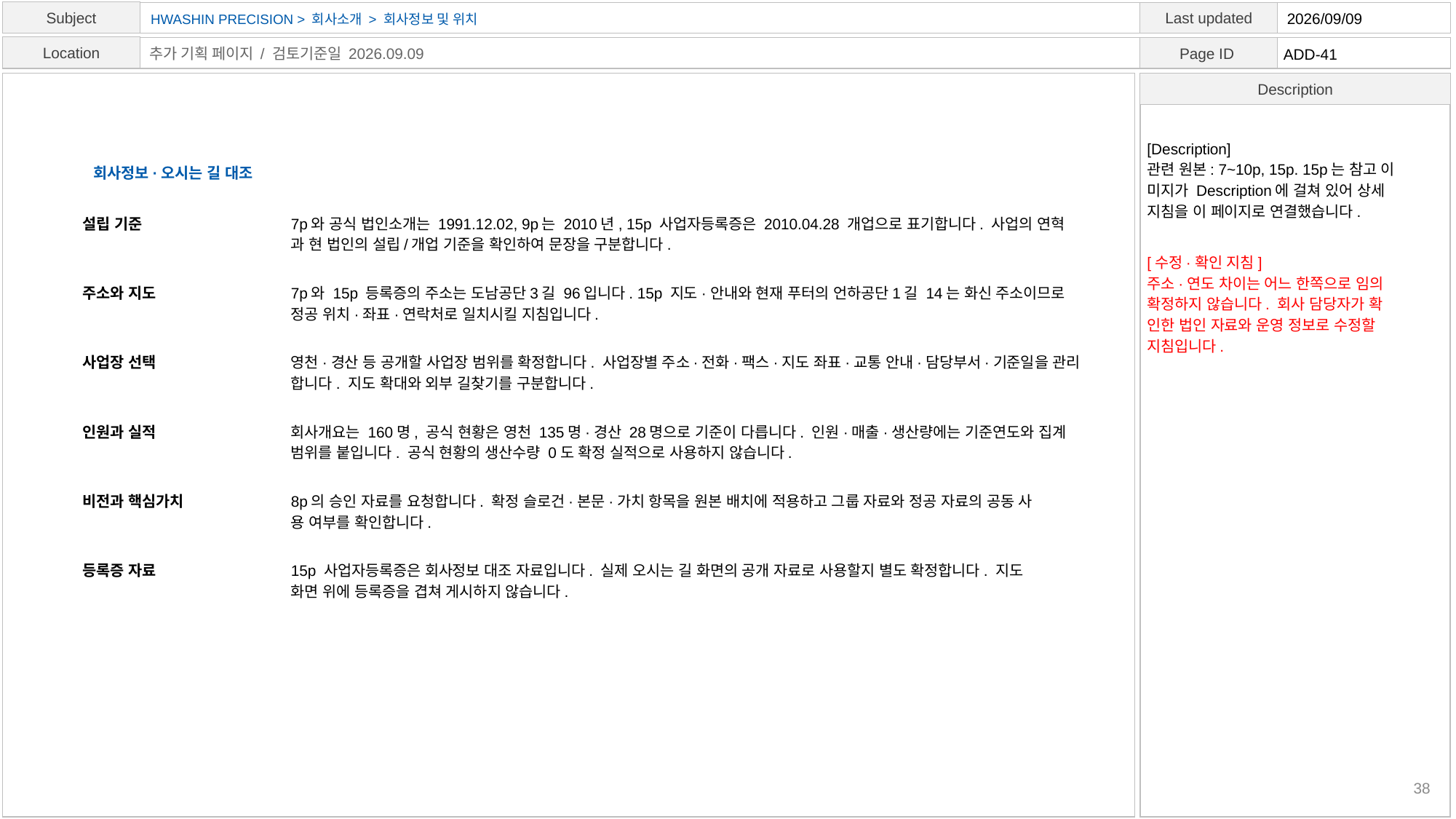

HWASHIN PRECISION > 회사소개 > 회사정보 및 위치
2026/09/09
ADD-41
추가 기획 페이지 / 검토기준일 2026.09.09
[Description]
관련 원본: 7~10p, 15p. 15p는 참고 이
미지가 Description에 걸쳐 있어 상세
지침을 이 페이지로 연결했습니다.
회사정보·오시는 길 대조
설립 기준
7p와 공식 법인소개는 1991.12.02, 9p는 2010년, 15p 사업자등록증은 2010.04.28 개업으로 표기합니다. 사업의 연혁
과 현 법인의 설립/개업 기준을 확인하여 문장을 구분합니다.
[수정·확인 지침]
주소·연도 차이는 어느 한쪽으로 임의
확정하지 않습니다. 회사 담당자가 확
인한 법인 자료와 운영 정보로 수정할
지침입니다.
주소와 지도
7p와 15p 등록증의 주소는 도남공단3길 96입니다. 15p 지도·안내와 현재 푸터의 언하공단1길 14는 화신 주소이므로
정공 위치·좌표·연락처로 일치시킬 지침입니다.
사업장 선택
영천·경산 등 공개할 사업장 범위를 확정합니다. 사업장별 주소·전화·팩스·지도 좌표·교통 안내·담당부서·기준일을 관리
합니다. 지도 확대와 외부 길찾기를 구분합니다.
인원과 실적
회사개요는 160명, 공식 현황은 영천 135명·경산 28명으로 기준이 다릅니다. 인원·매출·생산량에는 기준연도와 집계
범위를 붙입니다. 공식 현황의 생산수량 0도 확정 실적으로 사용하지 않습니다.
비전과 핵심가치
8p의 승인 자료를 요청합니다. 확정 슬로건·본문·가치 항목을 원본 배치에 적용하고 그룹 자료와 정공 자료의 공동 사
용 여부를 확인합니다.
등록증 자료
15p 사업자등록증은 회사정보 대조 자료입니다. 실제 오시는 길 화면의 공개 자료로 사용할지 별도 확정합니다. 지도
화면 위에 등록증을 겹쳐 게시하지 않습니다.
38